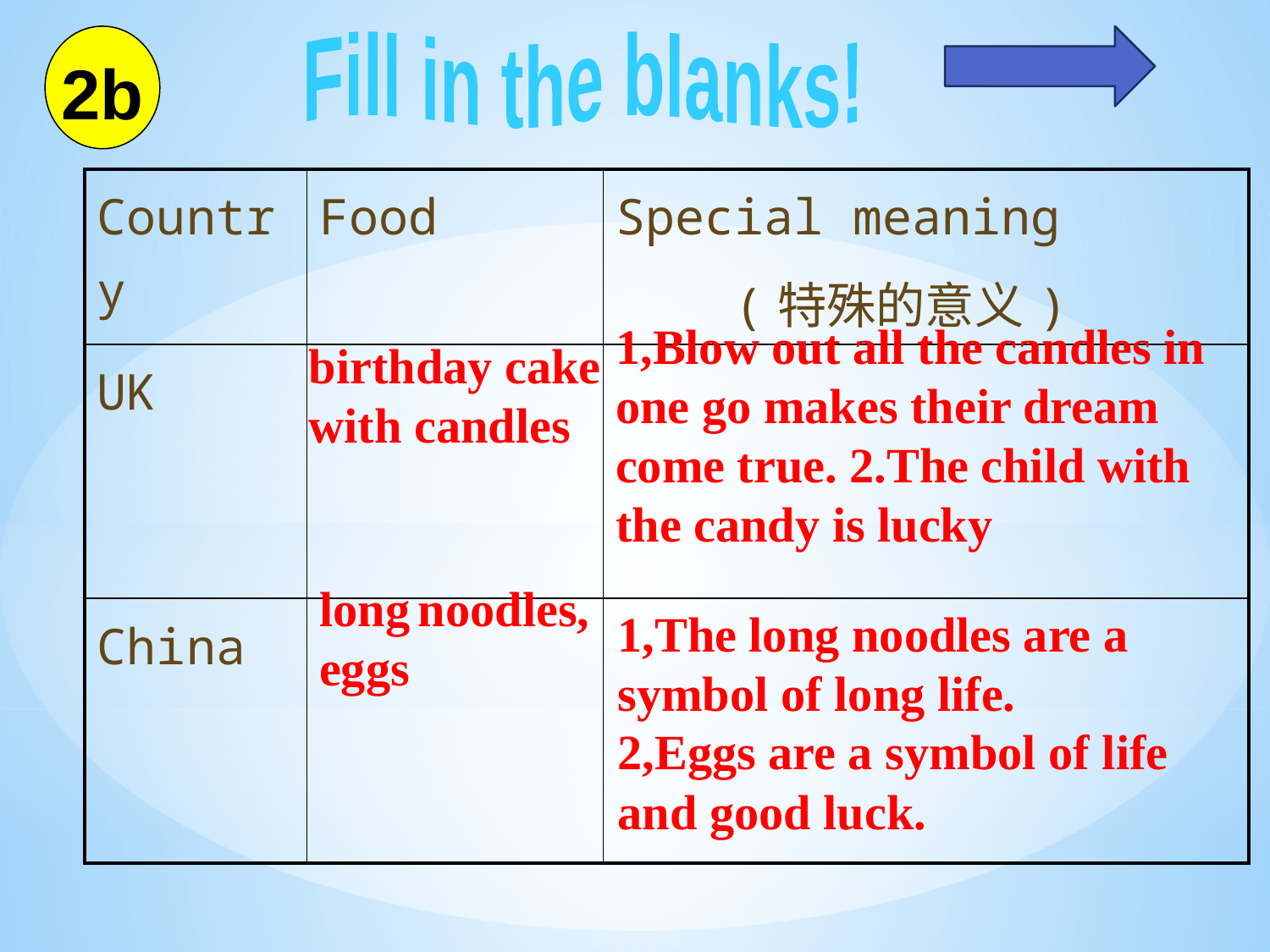

2b

Fill in the blanks!
| Country | Food | Special meaning (特殊的意义) |
| --- | --- | --- |
| UK |  |  |
| China |  |  |
1,Blow out all the candles in one go makes their dream come true. 2.The child with the candy is lucky
birthday cake with candles
long noodles,
eggs
1,The long noodles are a symbol of long life.
2,Eggs are a symbol of life and good luck.